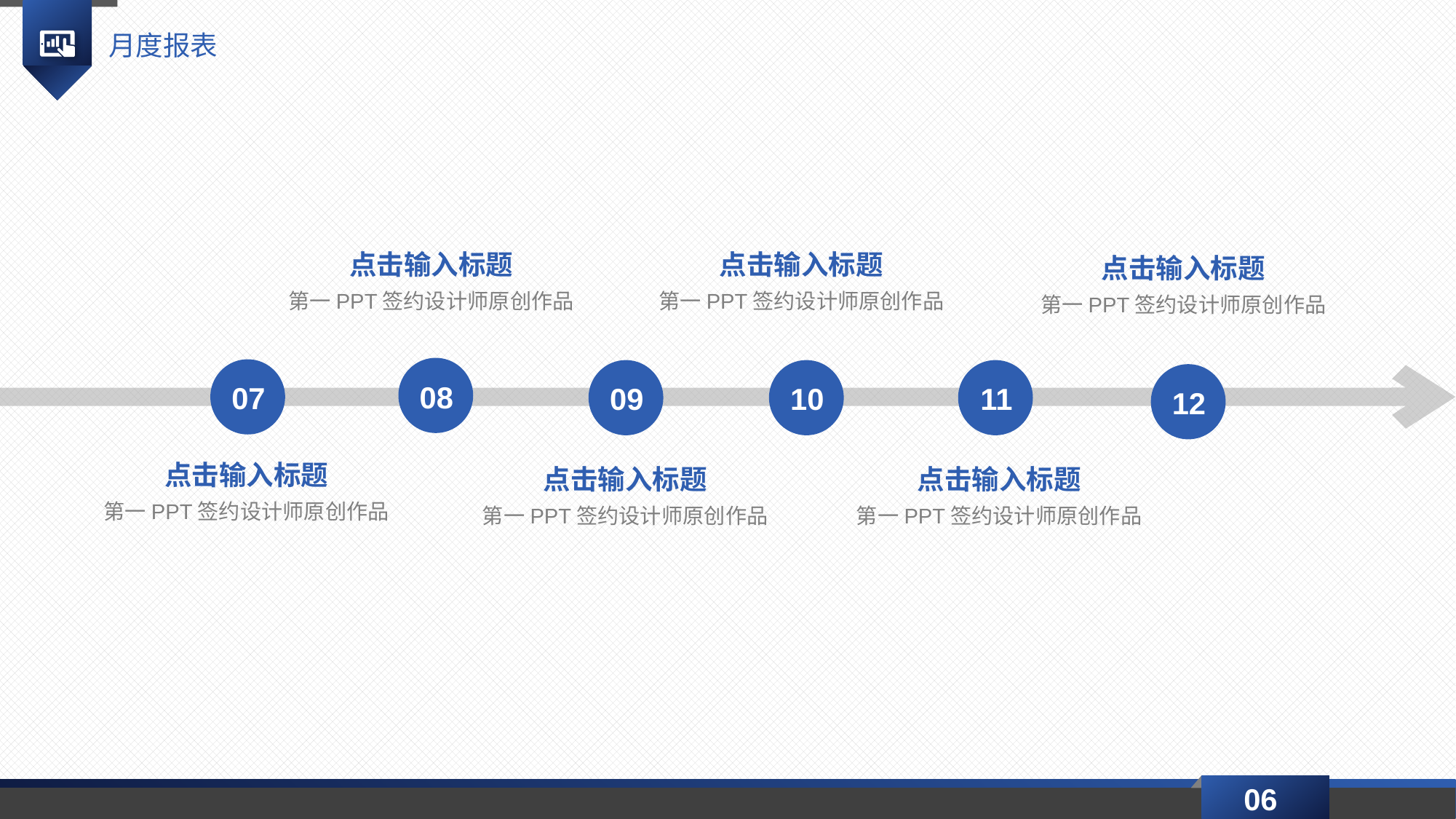

月度报表

点击输入标题
第一PPT签约设计师原创作品
点击输入标题
第一PPT签约设计师原创作品
点击输入标题
第一PPT签约设计师原创作品

08

07

09

10

11

12
点击输入标题
第一PPT签约设计师原创作品
点击输入标题
第一PPT签约设计师原创作品
点击输入标题
第一PPT签约设计师原创作品

06

延时符